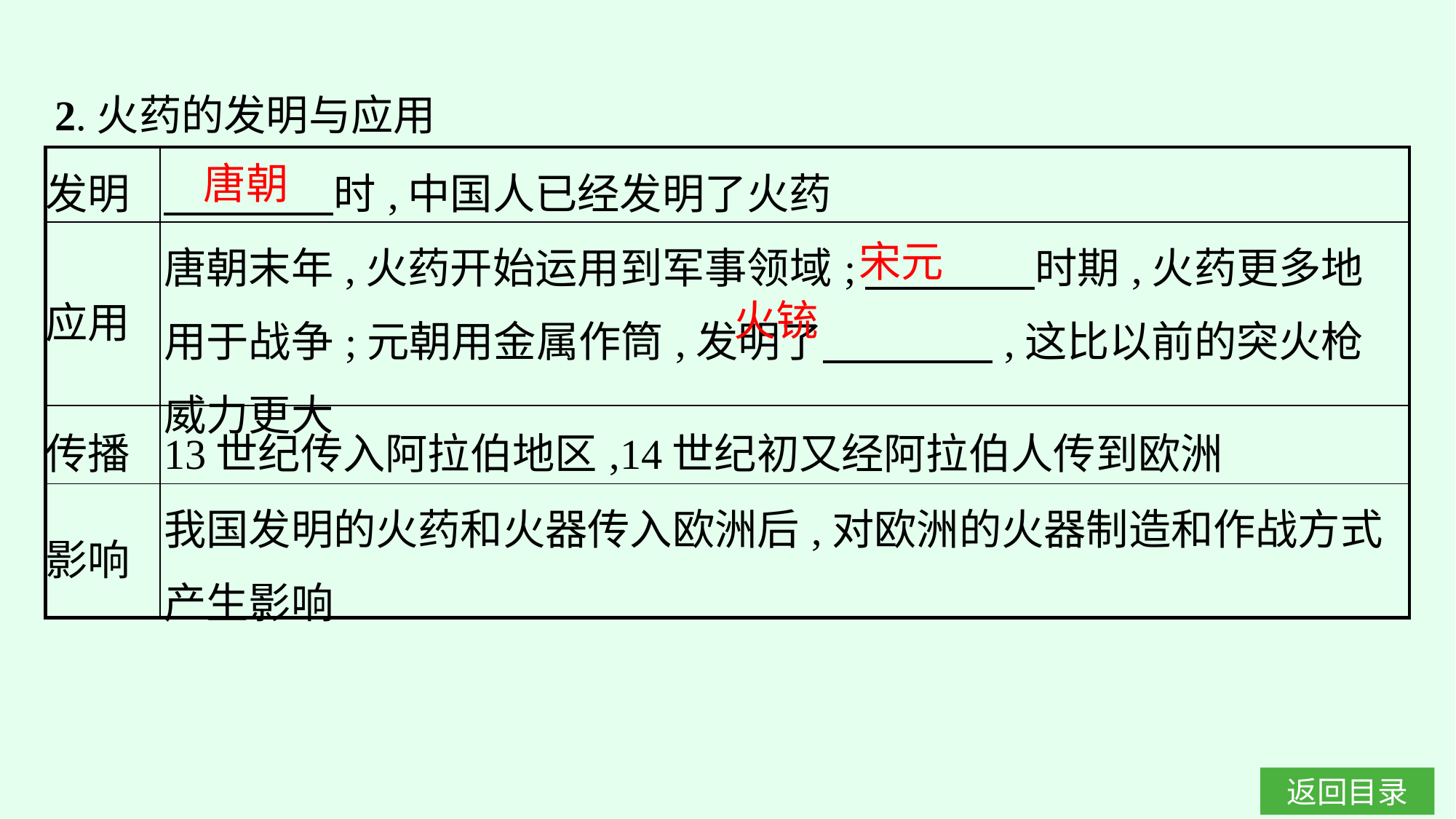

2.火药的发明与应用
| 发明 | 时,中国人已经发明了火药 |
| --- | --- |
| 应用 | 唐朝末年,火药开始运用到军事领域;　　　　时期,火药更多地用于战争;元朝用金属作筒,发明了　　　　,这比以前的突火枪威力更大 |
| 传播 | 13世纪传入阿拉伯地区,14世纪初又经阿拉伯人传到欧洲 |
| 影响 | 我国发明的火药和火器传入欧洲后,对欧洲的火器制造和作战方式产生影响 |
唐朝
宋元
火铳